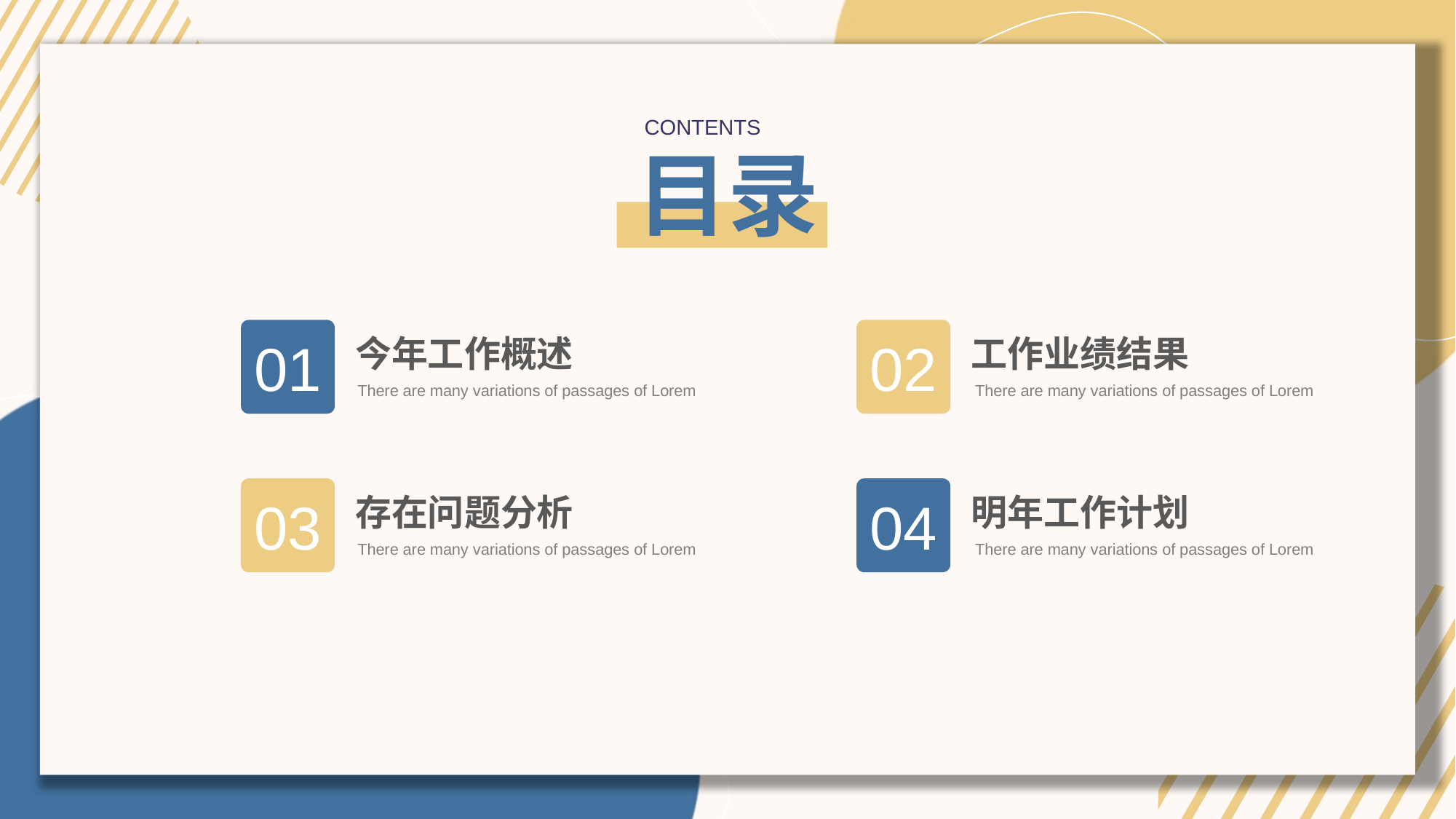

CONTENTS
目录

01
02
今年工作概述
工作业绩结果
There are many variations of passages of Lorem
There are many variations of passages of Lorem

03
04
存在问题分析
明年工作计划
There are many variations of passages of Lorem
There are many variations of passages of Lorem